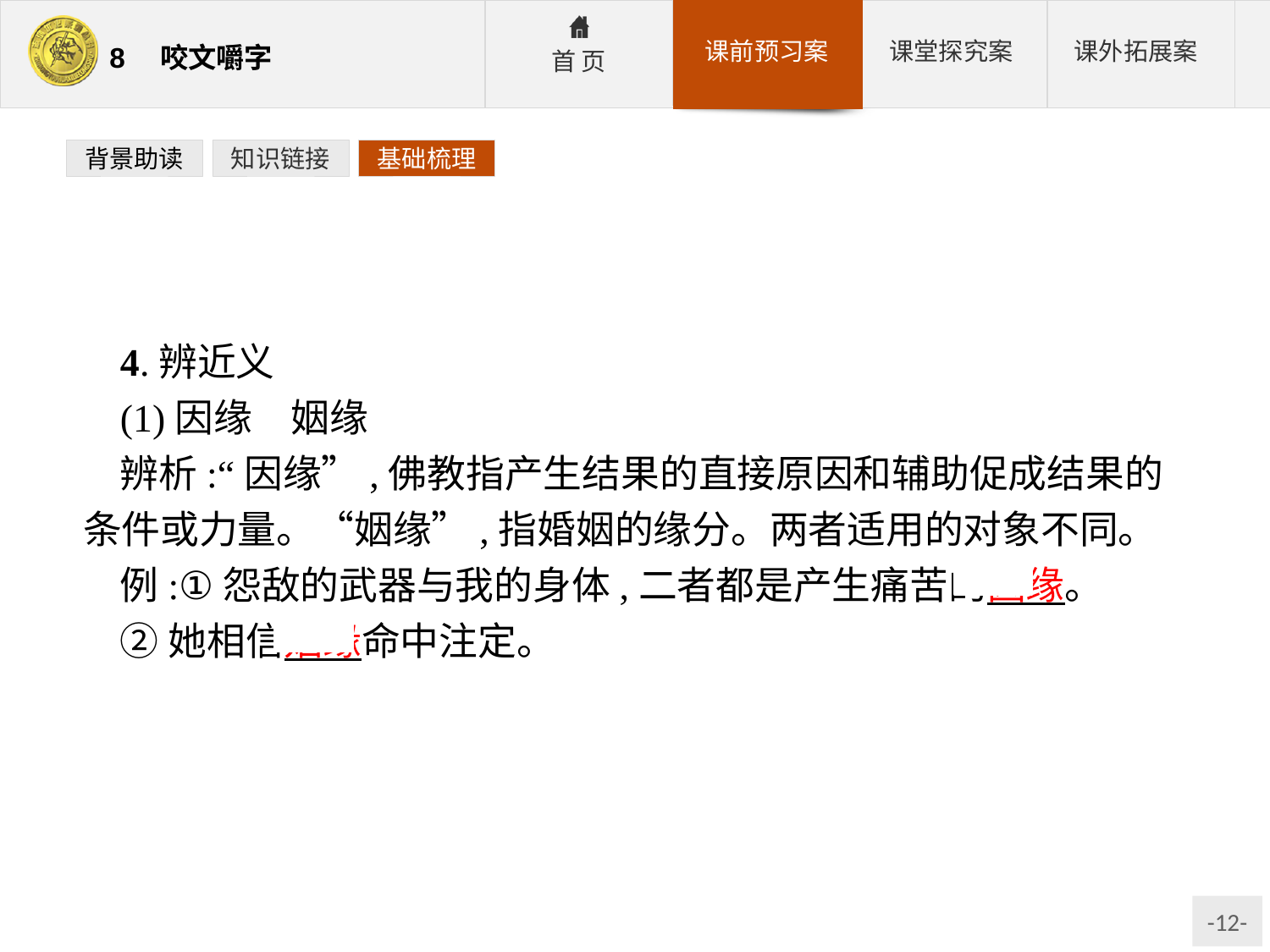

背景助读
知识链接
基础梳理
4.辨近义
(1)因缘　姻缘
辨析:“因缘”,佛教指产生结果的直接原因和辅助促成结果的条件或力量。“姻缘”,指婚姻的缘分。两者适用的对象不同。
例:①怨敌的武器与我的身体,二者都是产生痛苦的因缘。
②她相信姻缘命中注定。